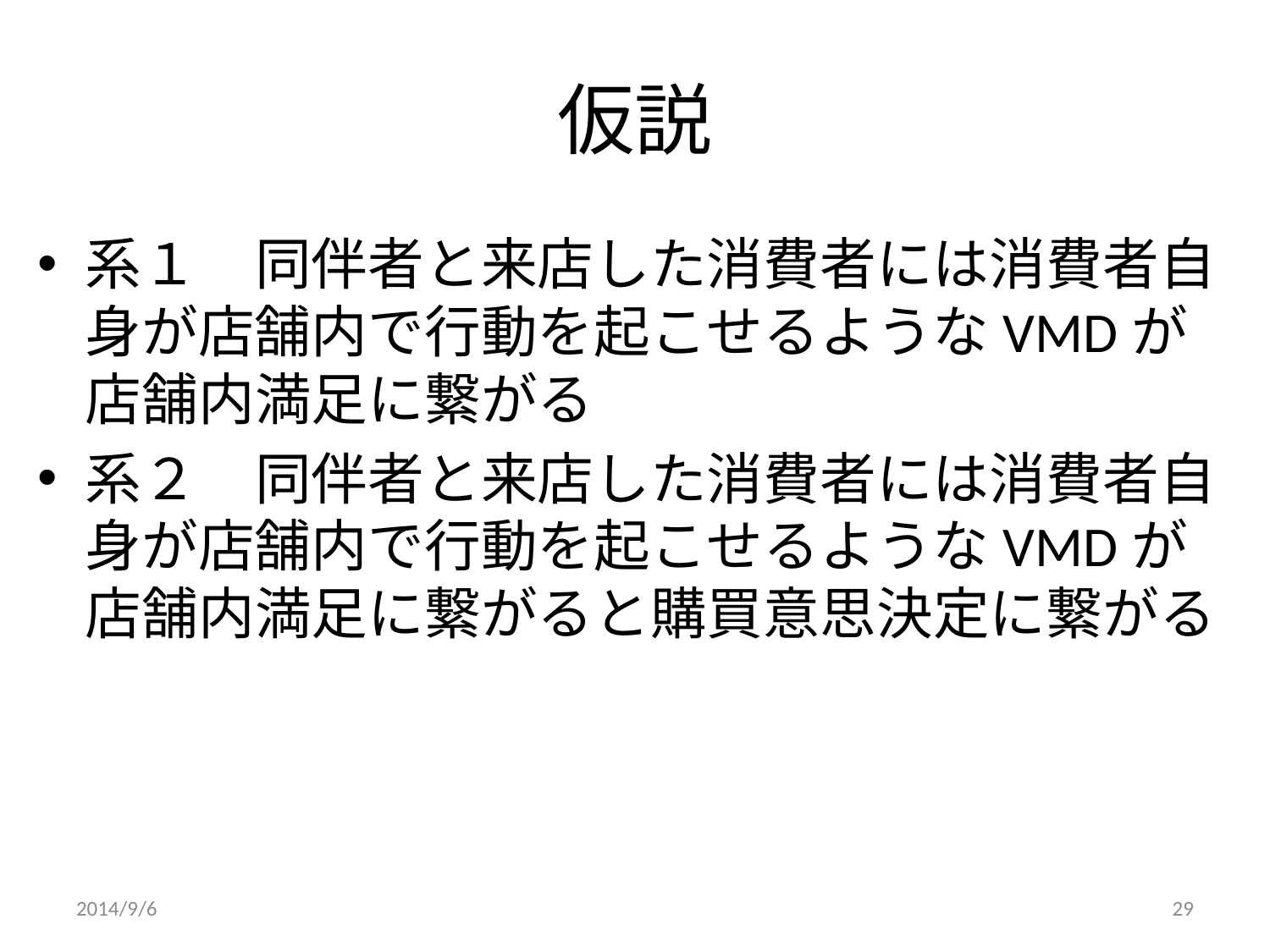

# 仮説
系１　同伴者と来店した消費者には消費者自身が店舗内で行動を起こせるようなVMDが店舗内満足に繋がる
系２　同伴者と来店した消費者には消費者自身が店舗内で行動を起こせるようなVMDが店舗内満足に繋がると購買意思決定に繋がる

2014/9/6
29